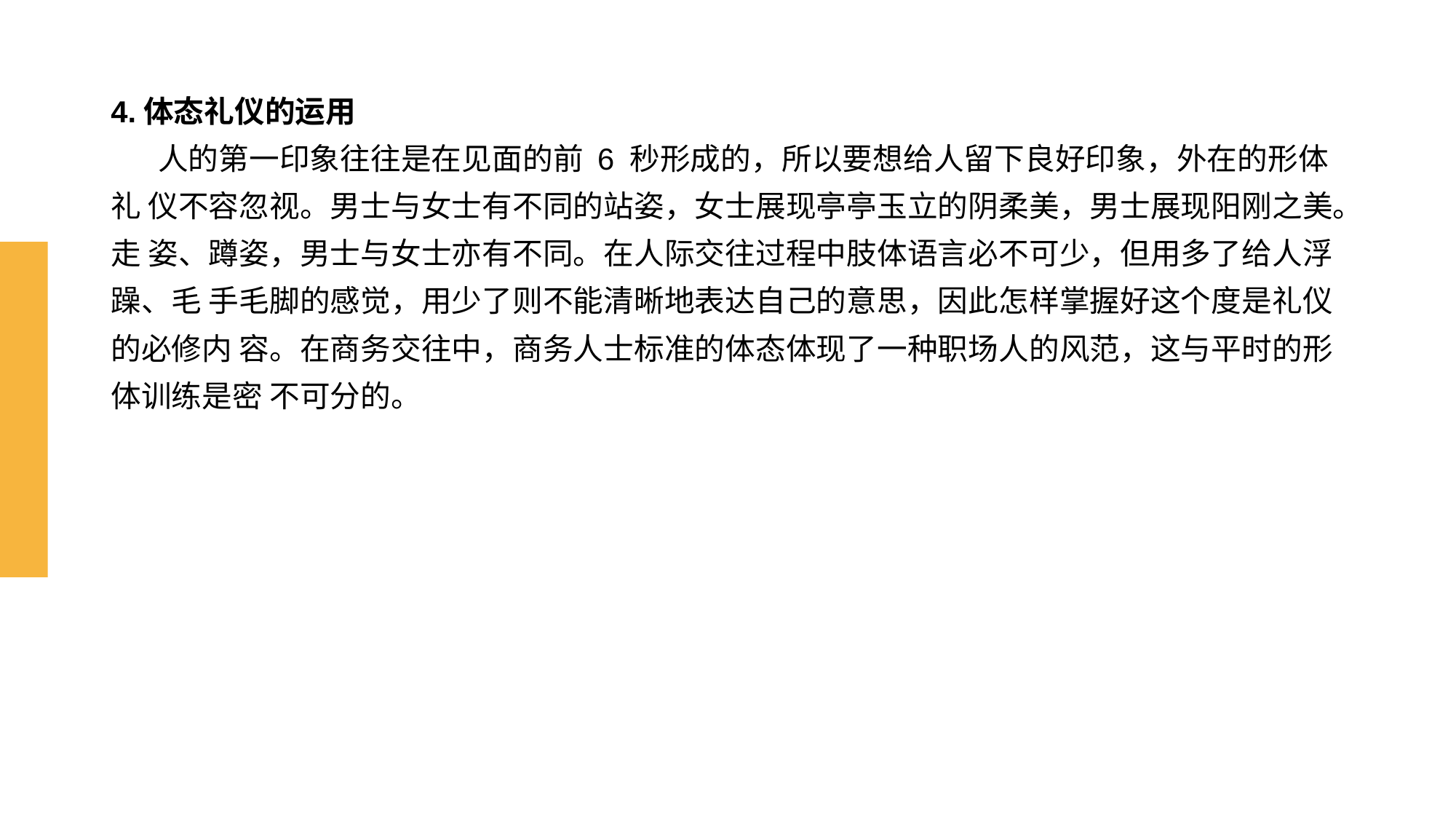

# 4.体态礼仪的运用 人的第一印象往往是在见面的前 6 秒形成的，所以要想给人留下良好印象，外在的形体礼 仪不容忽视。男士与女士有不同的站姿，女士展现亭亭玉立的阴柔美，男士展现阳刚之美。走 姿、蹲姿，男士与女士亦有不同。在人际交往过程中肢体语言必不可少，但用多了给人浮躁、毛 手毛脚的感觉，用少了则不能清晰地表达自己的意思，因此怎样掌握好这个度是礼仪的必修内 容。在商务交往中，商务人士标准的体态体现了一种职场人的风范，这与平时的形体训练是密 不可分的。